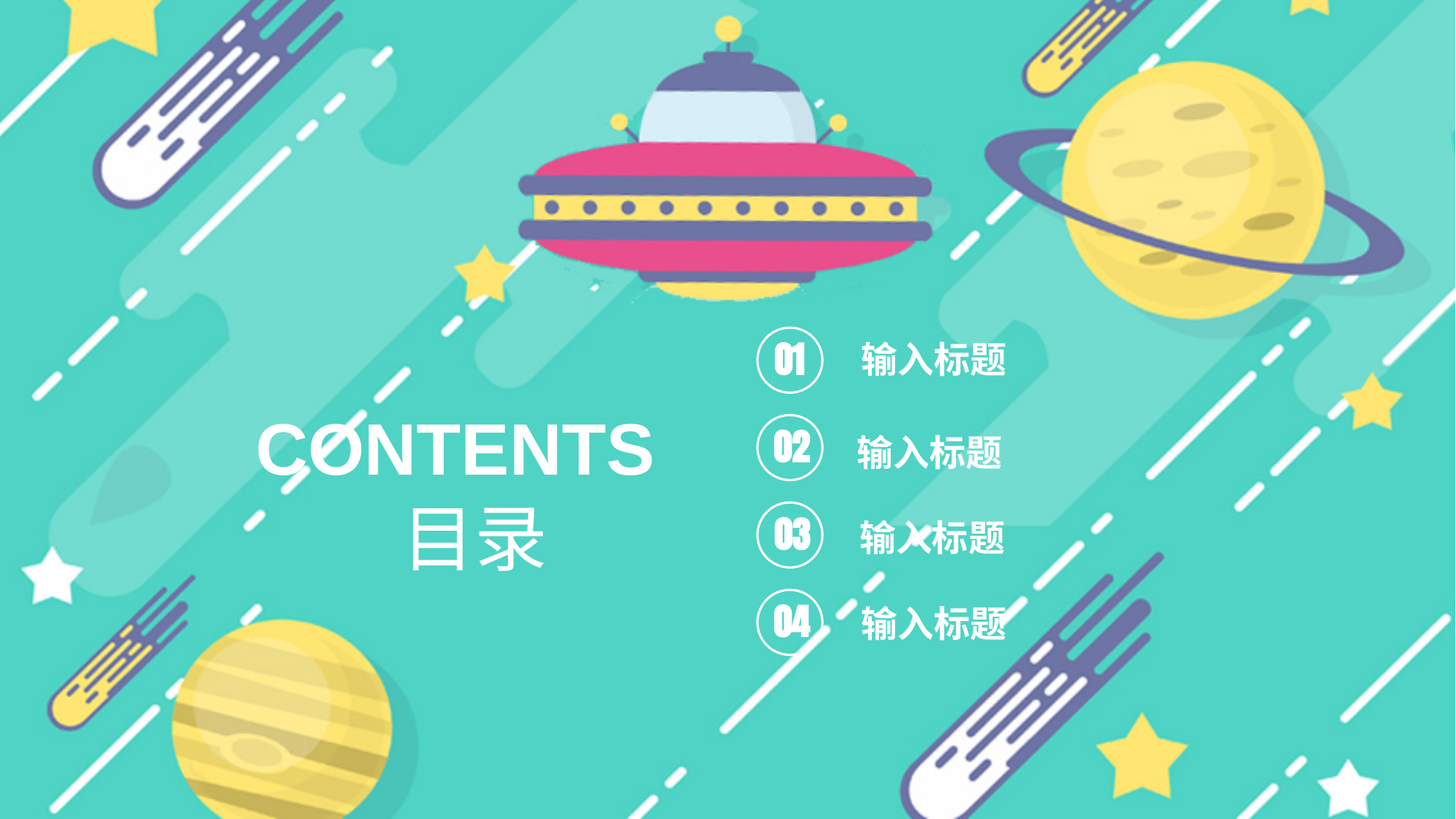

输入标题
01
CONTENTS

02
输入标题
目录

03
输入标题

04
输入标题